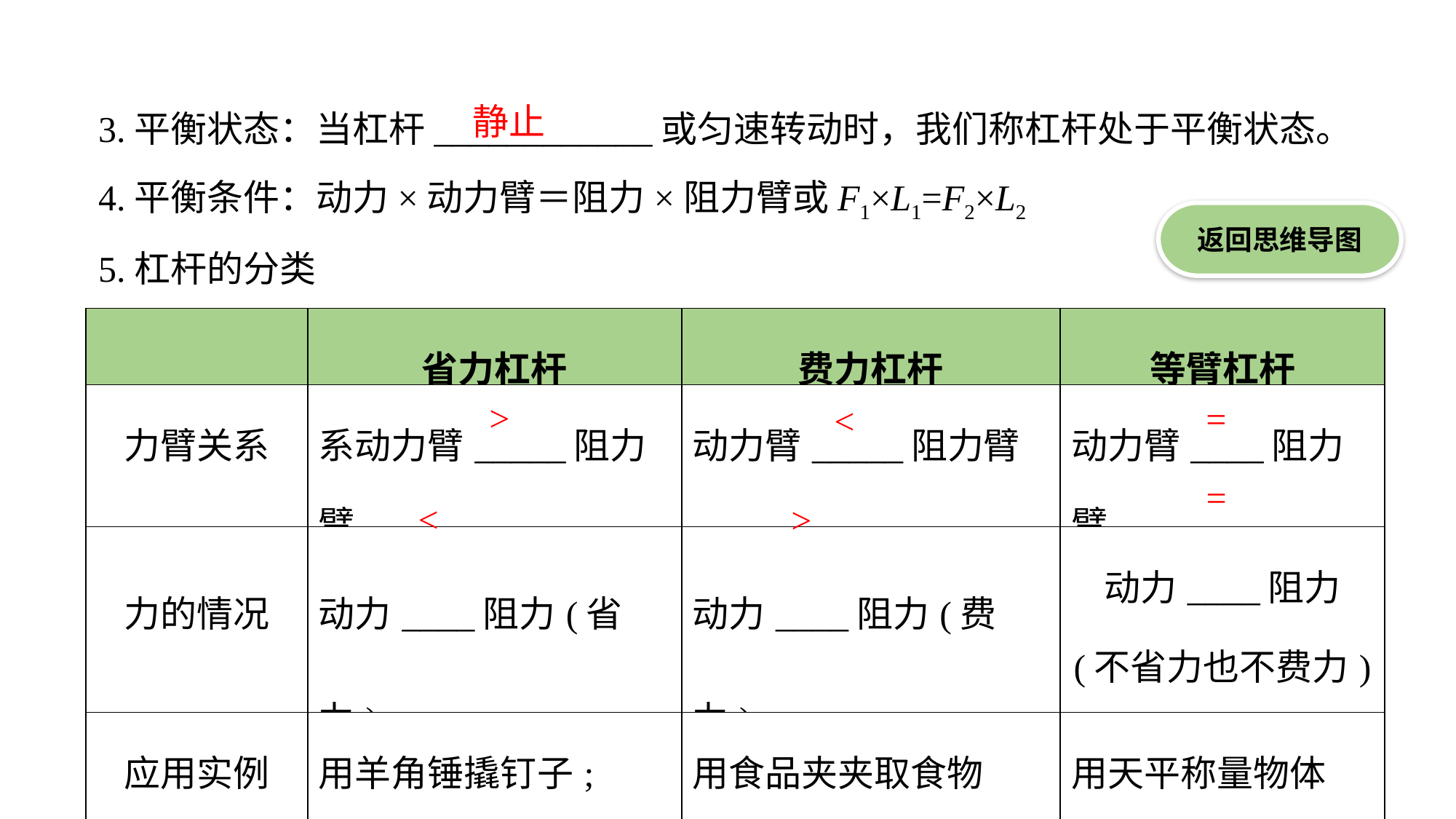

3.平衡状态：当杠杆____________或匀速转动时，我们称杠杆处于平衡状态。
4.平衡条件：动力×动力臂＝阻力×阻力臂或F1×L1=F2×L2
5.杠杆的分类
静止
返回思维导图
|  | 省力杠杆 | 费力杠杆 | 等臂杠杆 |
| --- | --- | --- | --- |
| 力臂关系 | 系动力臂\_\_\_\_\_阻力臂 | 动力臂\_\_\_\_\_阻力臂 | 动力臂\_\_\_\_阻力臂 |
| 力的情况 | 动力\_\_\_\_阻力(省力) | 动力\_\_\_\_阻力(费力) | 动力\_\_\_\_阻力 (不省力也不费力) |
| 应用实例 | 用羊角锤撬钉子; 用瓶盖起子开瓶盖 | 用食品夹夹取食物 用钓鱼竿钓鱼 | 用天平称量物体 |
>
=
<
=
<
>